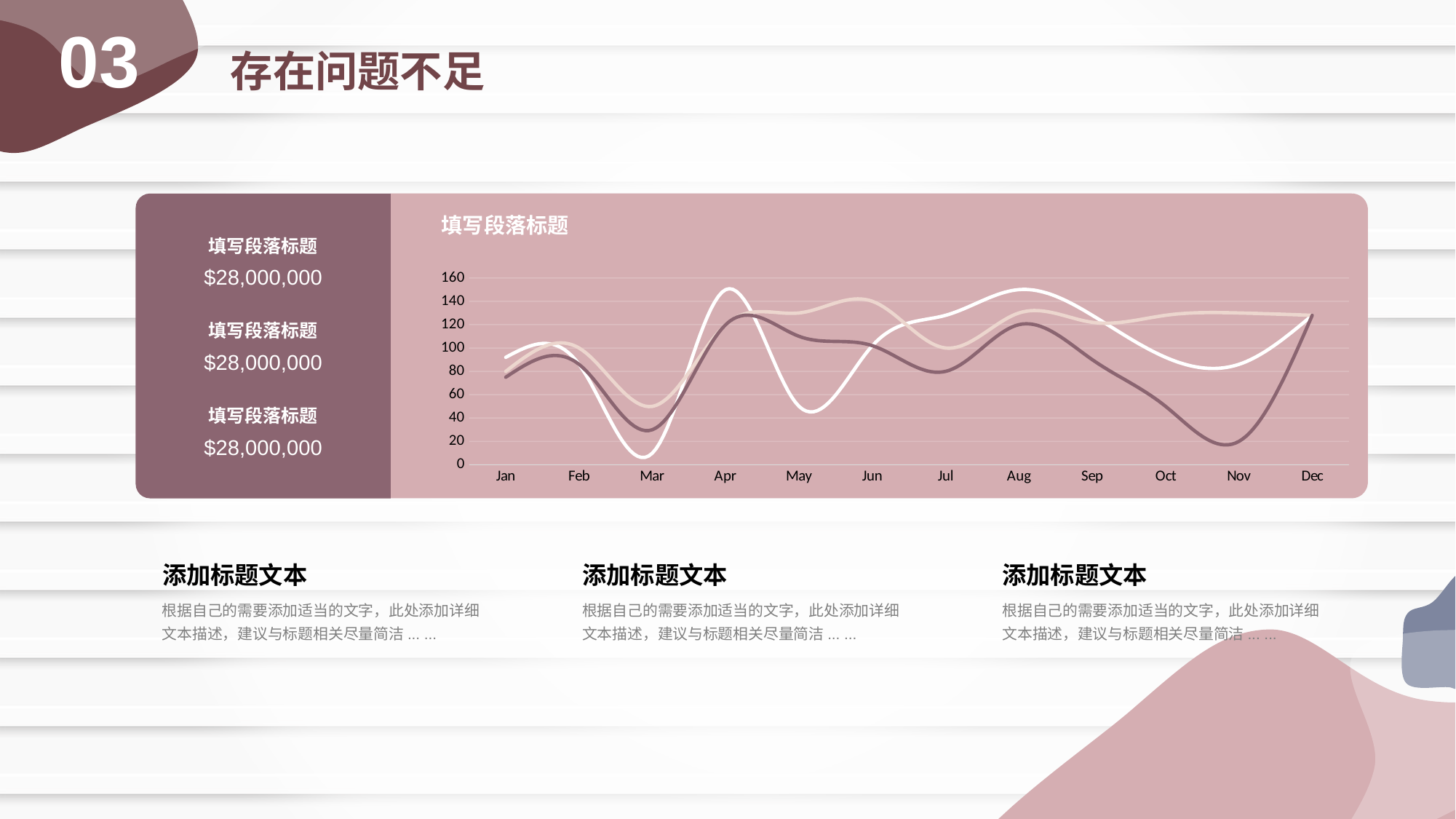

03
存在问题不足
填写段落标题

填写段落标题
$28,000,000
填写段落标题
$28,000,000
填写段落标题
$28,000,000

### Chart

| Category | Series 1 | Series 2 | Series 3 |
|---|---|---|---|
| Jan | 92.0 | 80.0 | 75.0 |
| Feb | 86.0 | 100.0 | 86.0 |
| Mar | 10.0 | 50.0 | 30.0 |
| Apr | 150.0 | 120.0 | 120.0 |
| May | 50.0 | 130.0 | 110.0 |
| Jun | 102.0 | 140.0 | 102.0 |
| Jul | 128.0 | 100.0 | 80.0 |
| Aug | 150.0 | 130.0 | 120.0 |
| Sep | 128.0 | 122.0 | 90.0 |
| Oct | 92.0 | 128.0 | 50.0 |
| Nov | 86.0 | 130.0 | 20.0 |
| Dec | 128.0 | 128.0 | 128.0 |
添加标题文本
添加标题文本
添加标题文本
根据自己的需要添加适当的文字，此处添加详细文本描述，建议与标题相关尽量简洁... ...
根据自己的需要添加适当的文字，此处添加详细文本描述，建议与标题相关尽量简洁... ...
根据自己的需要添加适当的文字，此处添加详细文本描述，建议与标题相关尽量简洁... ...